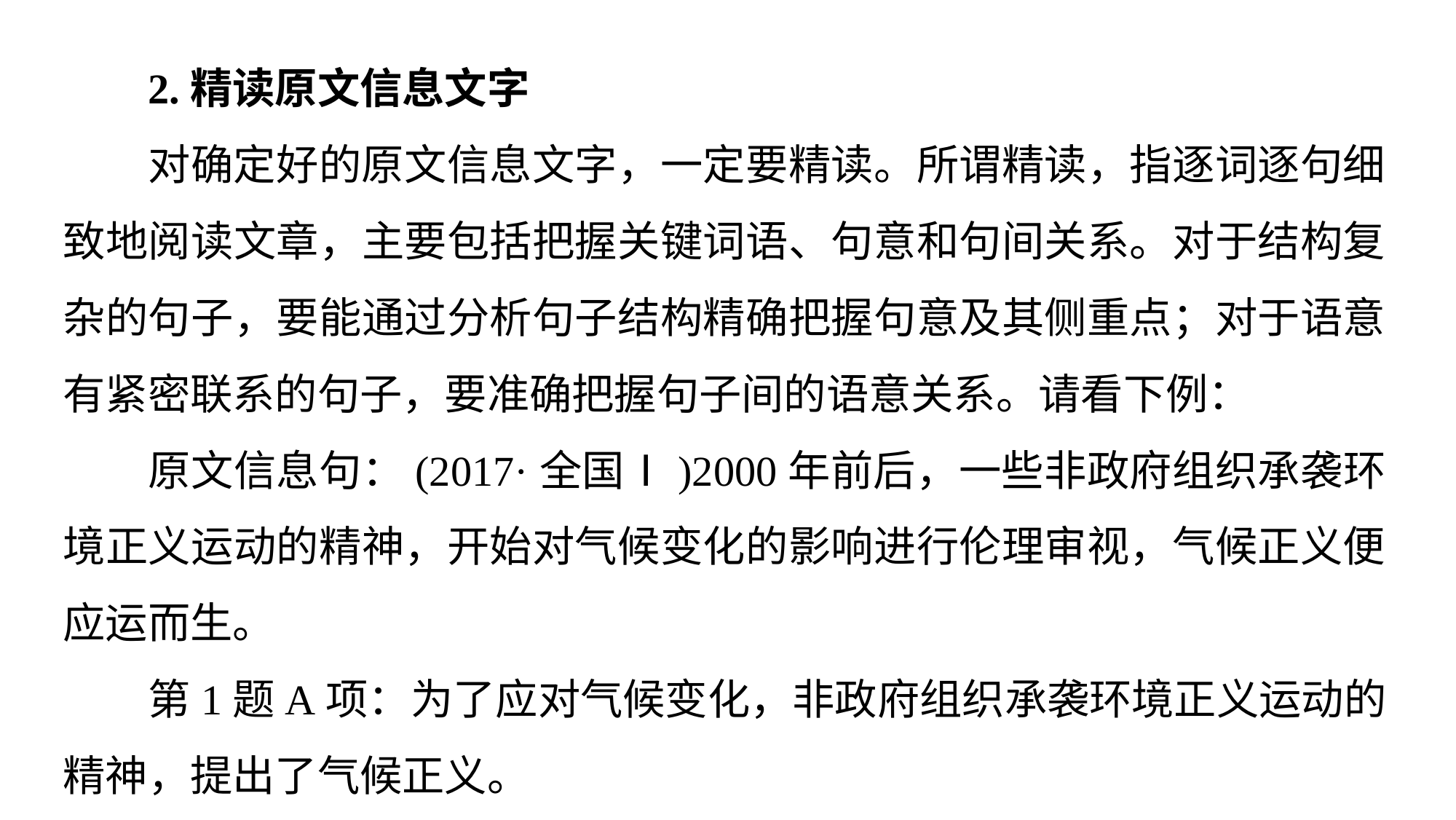

2.精读原文信息文字
对确定好的原文信息文字，一定要精读。所谓精读，指逐词逐句细致地阅读文章，主要包括把握关键词语、句意和句间关系。对于结构复杂的句子，要能通过分析句子结构精确把握句意及其侧重点；对于语意有紧密联系的句子，要准确把握句子间的语意关系。请看下例：
原文信息句：(2017·全国Ⅰ)2000年前后，一些非政府组织承袭环境正义运动的精神，开始对气候变化的影响进行伦理审视，气候正义便应运而生。
第1题A项：为了应对气候变化，非政府组织承袭环境正义运动的精神，提出了气候正义。